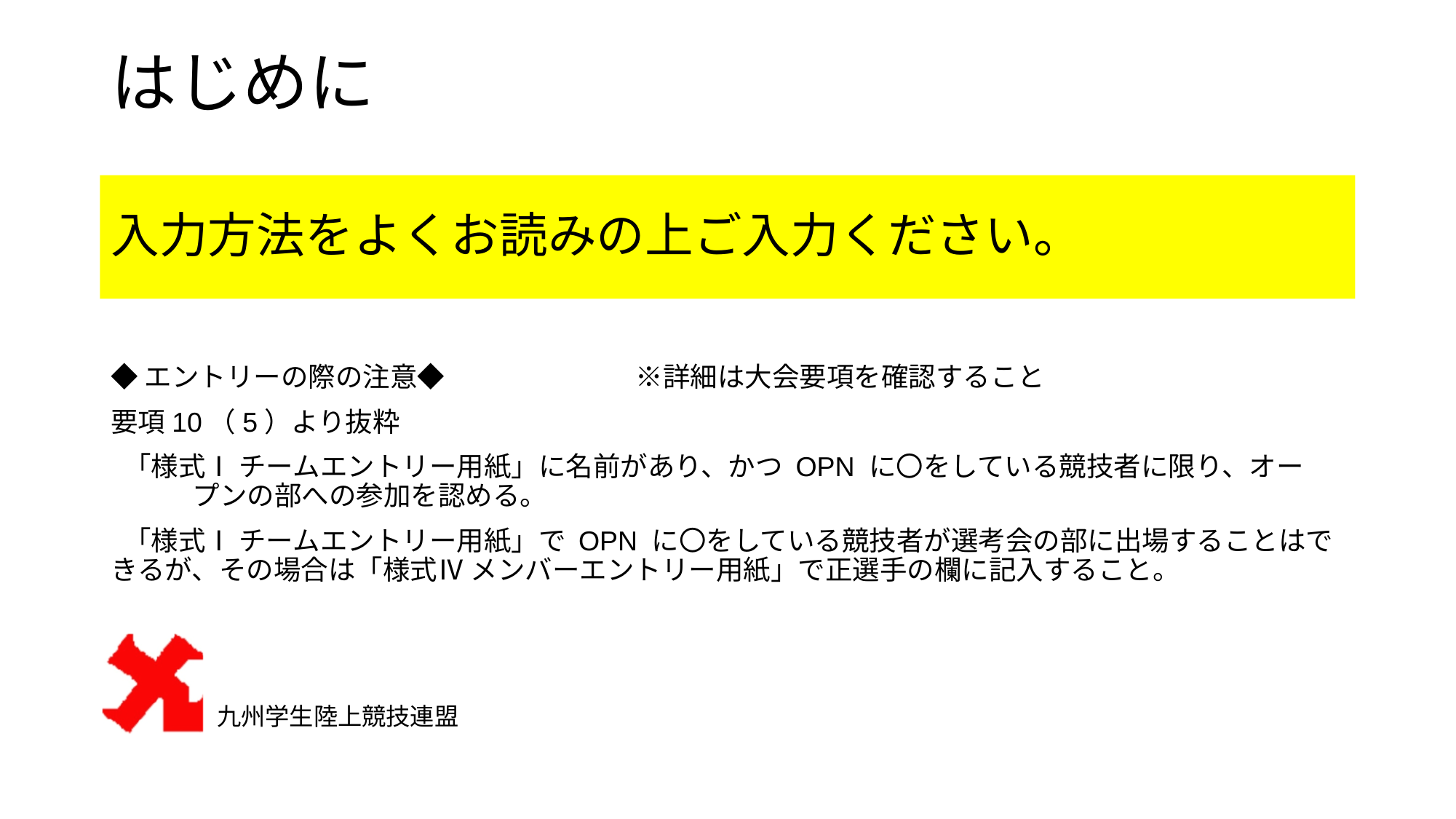

# はじめに
入力方法をよくお読みの上ご入力ください。
◆エントリーの際の注意◆　　　　　　　※詳細は大会要項を確認すること
要項10（5）より抜粋
 「様式Ⅰ チームエントリー用紙」に名前があり、かつ OPN に〇をしている競技者に限り、オー　　　　プンの部への参加を認める。
 「様式Ⅰ チームエントリー用紙」で OPN に〇をしている競技者が選考会の部に出場することはできるが、その場合は「様式Ⅳ メンバーエントリー用紙」で正選手の欄に記入すること。